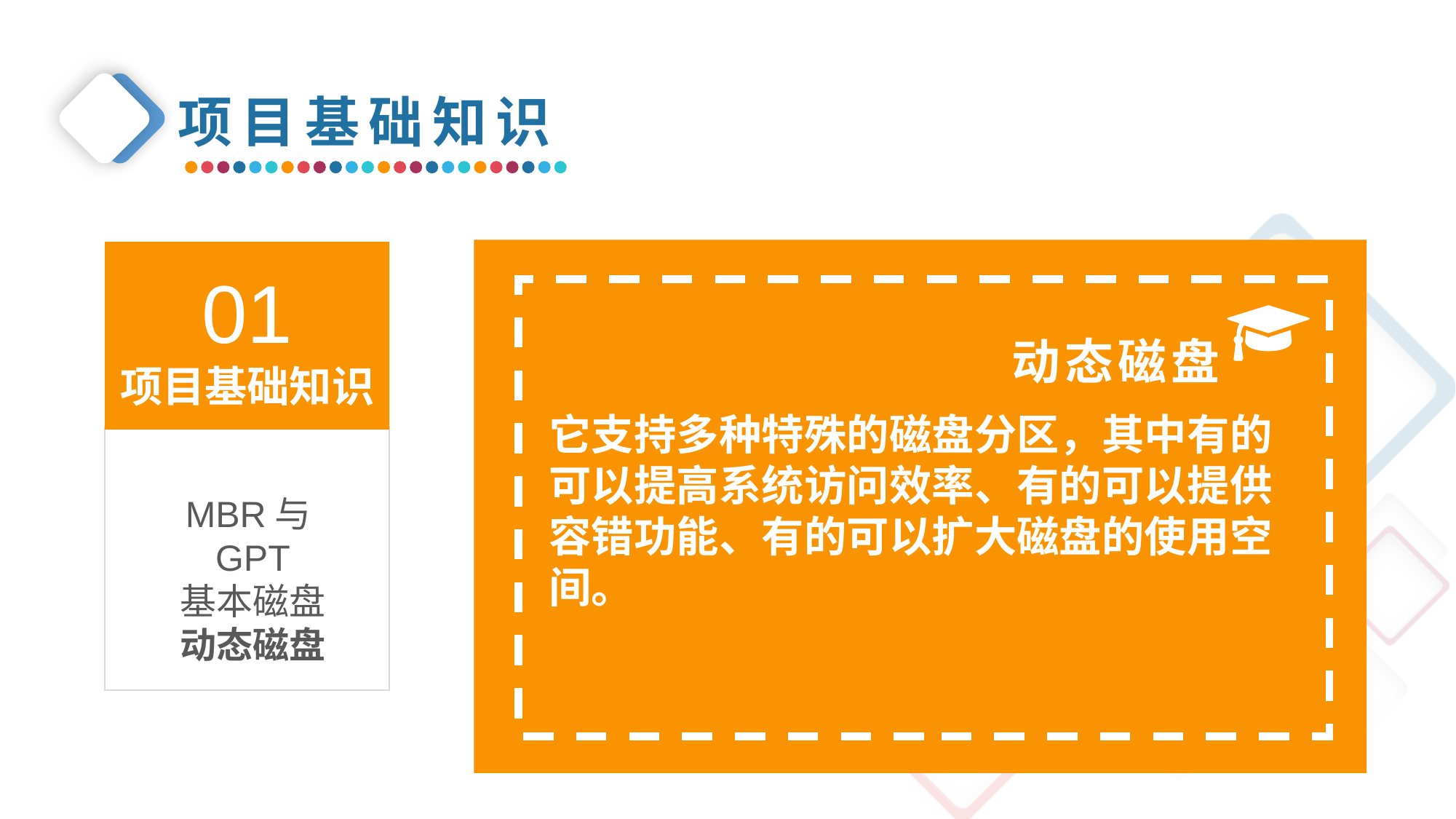

项目基础知识

01
项目基础知识

动态磁盘

它支持多种特殊的磁盘分区，其中有的可以提高系统访问效率、有的可以提供容错功能、有的可以扩大磁盘的使用空间。

MBR与GPT
基本磁盘
动态磁盘